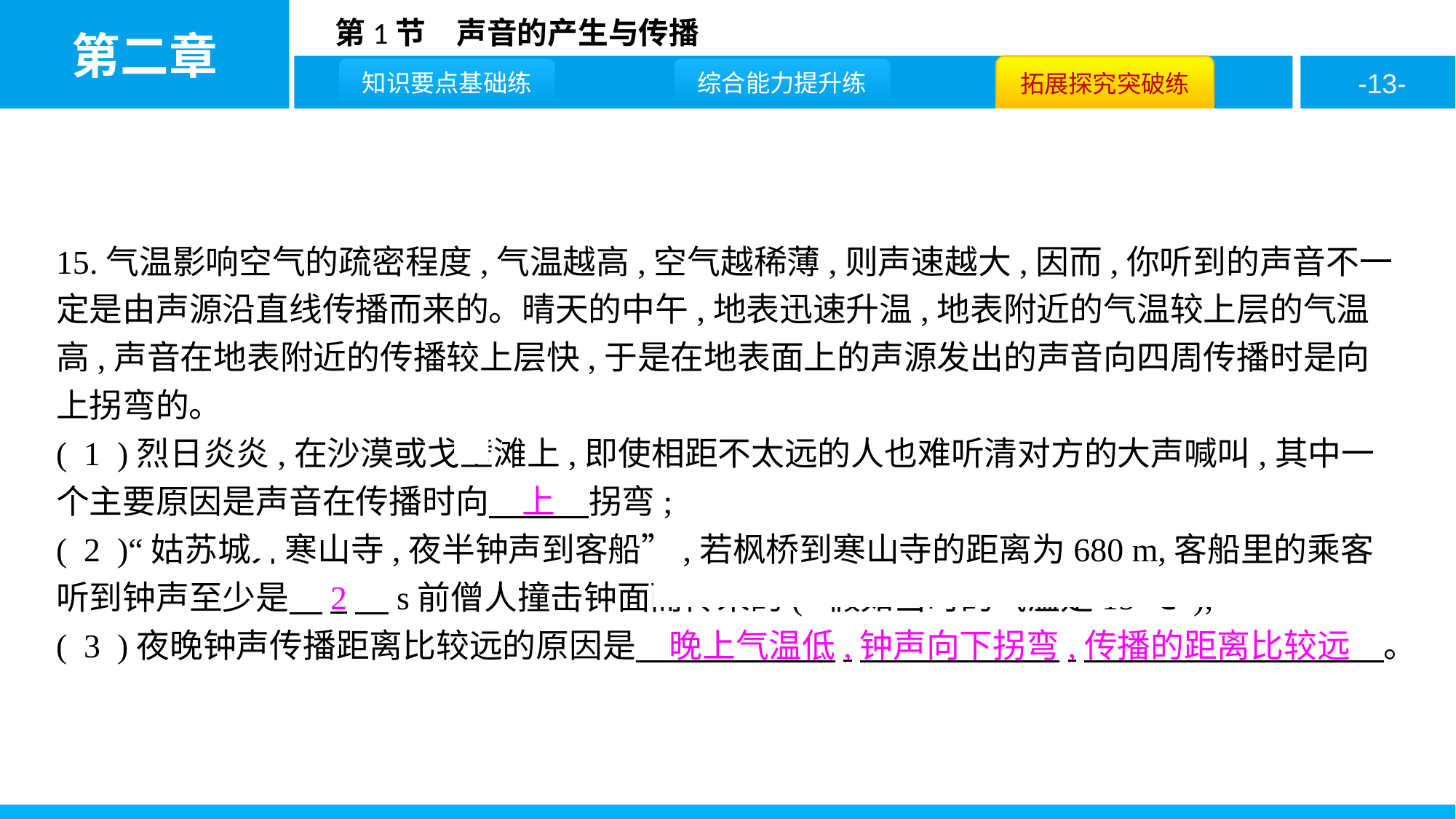

15.气温影响空气的疏密程度,气温越高,空气越稀薄,则声速越大,因而,你听到的声音不一定是由声源沿直线传播而来的。晴天的中午,地表迅速升温,地表附近的气温较上层的气温高,声音在地表附近的传播较上层快,于是在地表面上的声源发出的声音向四周传播时是向上拐弯的。
(  1  )烈日炎炎,在沙漠或戈壁滩上,即使相距不太远的人也难听清对方的大声喊叫,其中一个主要原因是声音在传播时向　上　拐弯;
(  2  )“姑苏城外寒山寺,夜半钟声到客船”,若枫桥到寒山寺的距离为680 m,客船里的乘客听到钟声至少是　2　s前僧人撞击钟面而传来的(  假如当时的气温是15 ℃  );
(  3  )夜晚钟声传播距离比较远的原因是　晚上气温低,钟声向下拐弯,传播的距离比较远　。